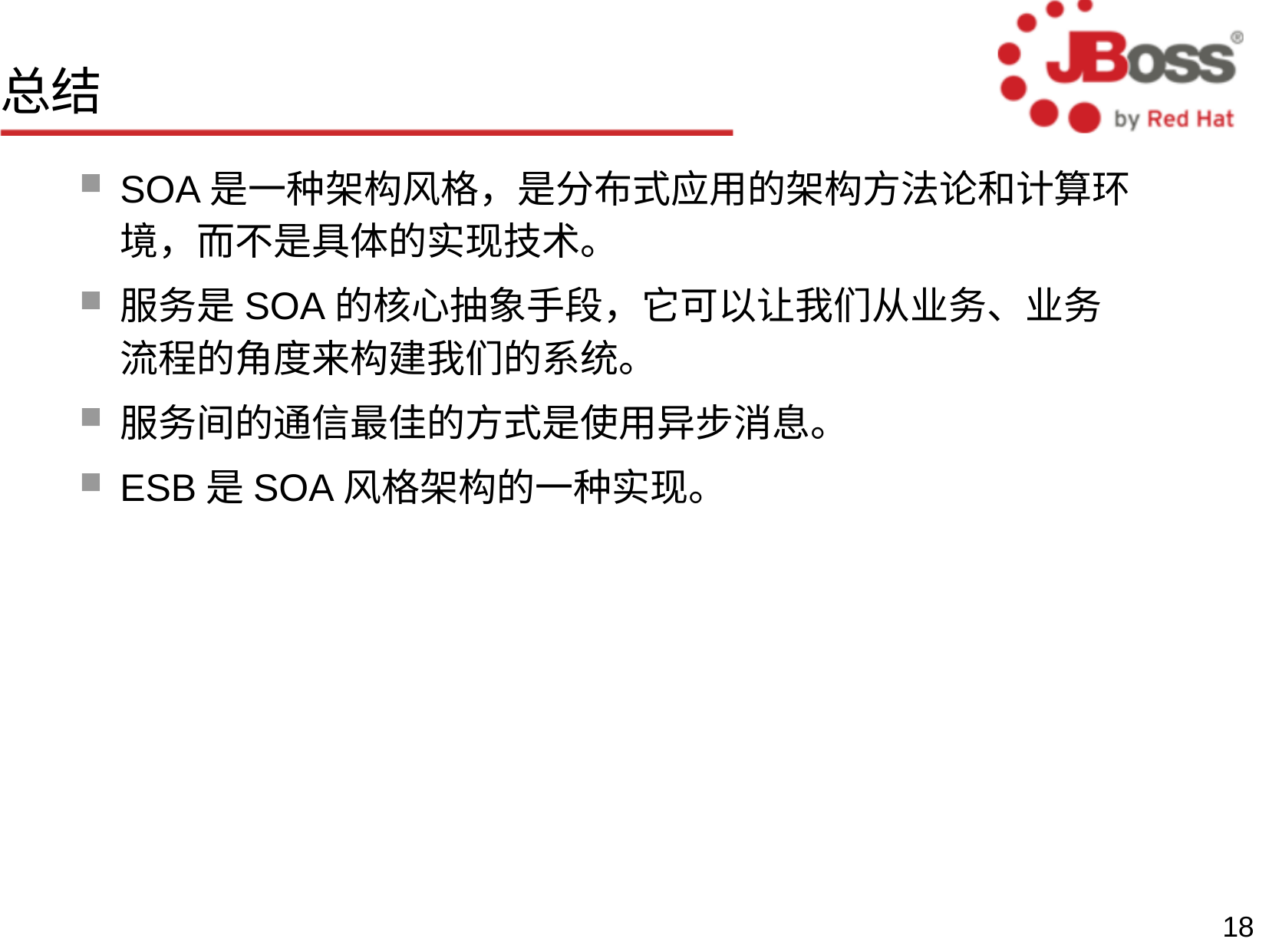

# 总结
SOA是一种架构风格，是分布式应用的架构方法论和计算环境，而不是具体的实现技术。
服务是SOA的核心抽象手段，它可以让我们从业务、业务流程的角度来构建我们的系统。
服务间的通信最佳的方式是使用异步消息。
ESB是SOA风格架构的一种实现。